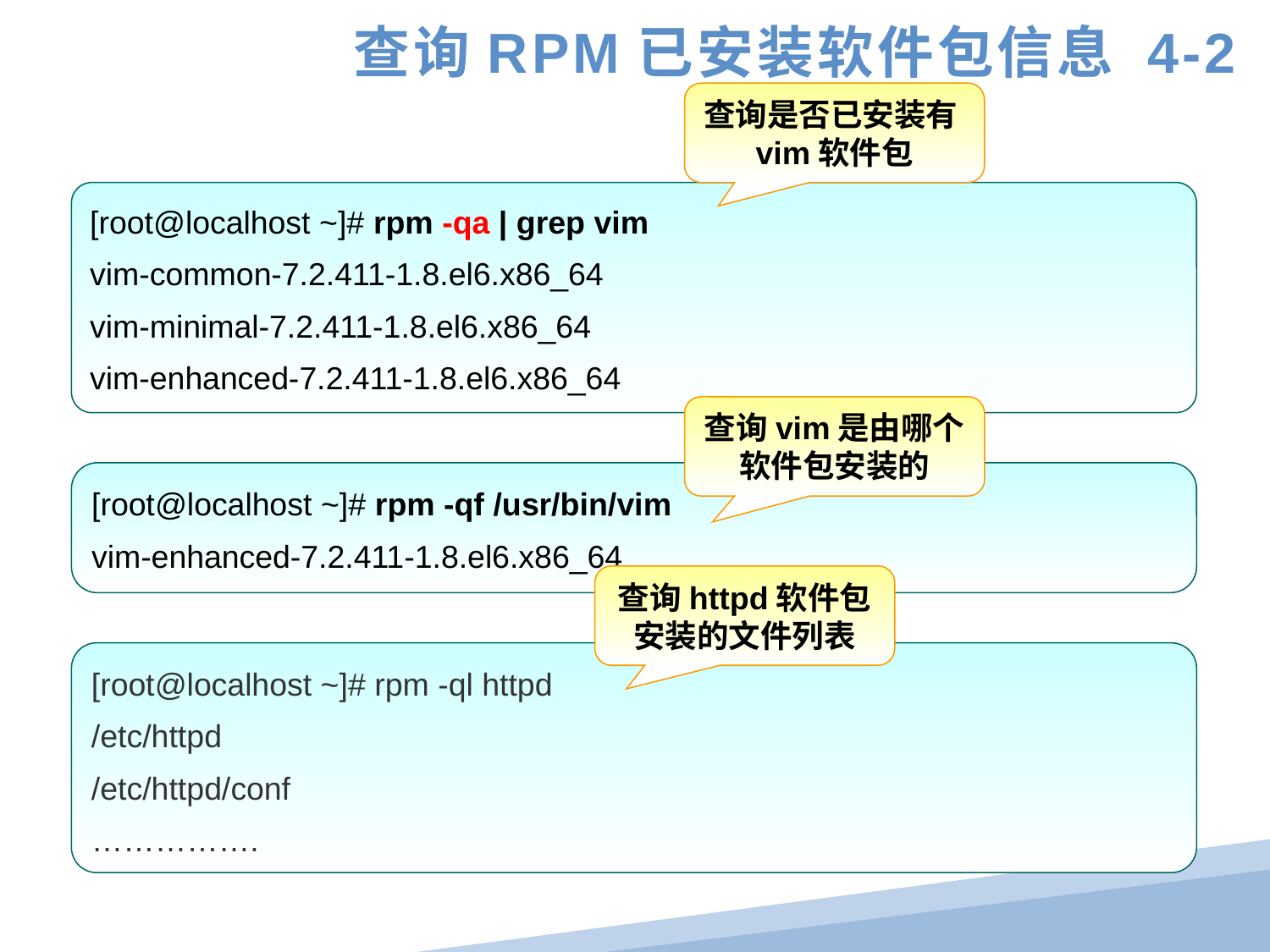

查询RPM已安装软件包信息 4-2
查询是否已安装有vim软件包
[root@localhost ~]# rpm -qa | grep vim
vim-common-7.2.411-1.8.el6.x86_64
vim-minimal-7.2.411-1.8.el6.x86_64
vim-enhanced-7.2.411-1.8.el6.x86_64
查询vim是由哪个软件包安装的
[root@localhost ~]# rpm -qf /usr/bin/vim
vim-enhanced-7.2.411-1.8.el6.x86_64
查询httpd软件包安装的文件列表
[root@localhost ~]# rpm -ql httpd
/etc/httpd
/etc/httpd/conf
…………….